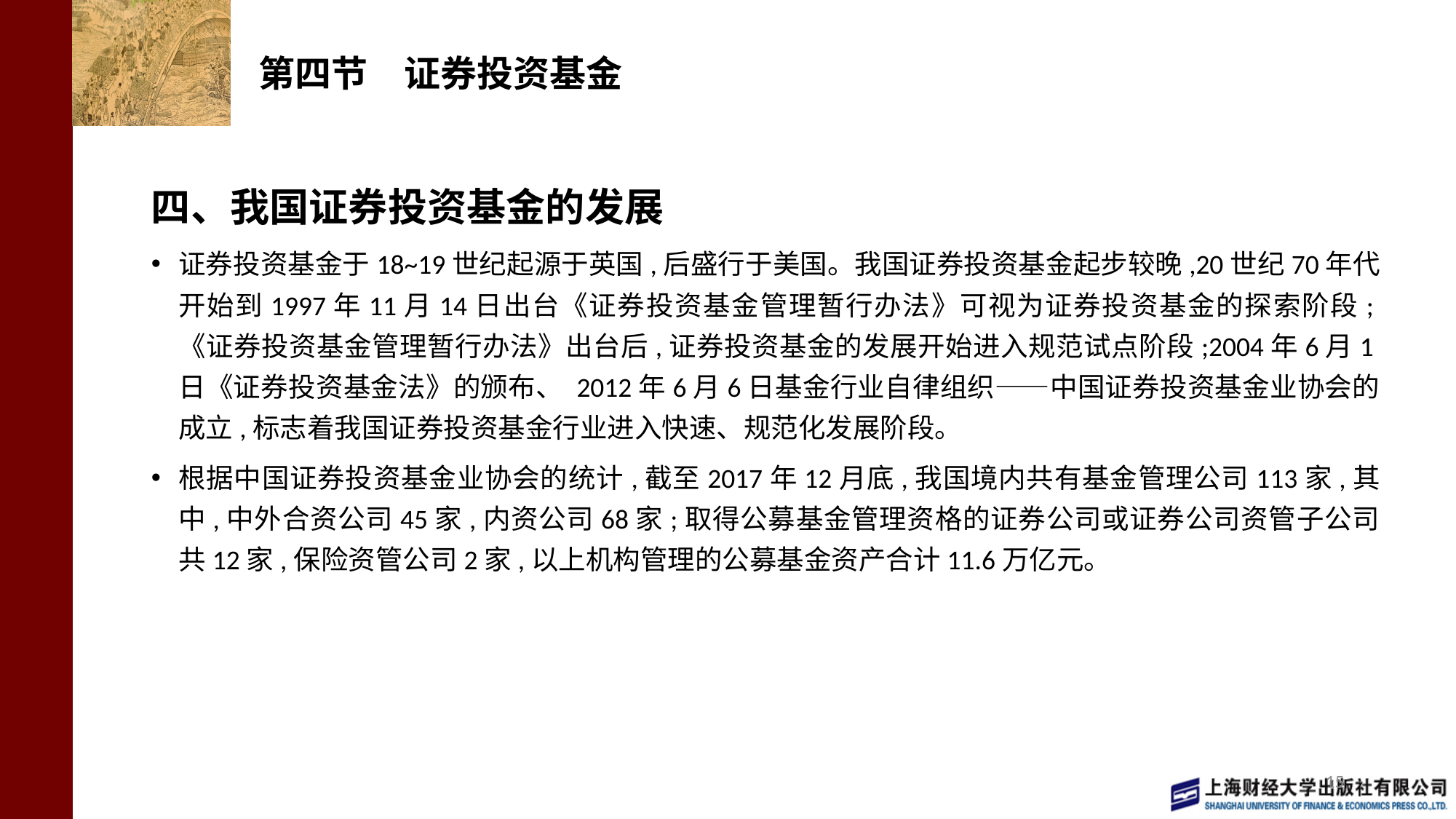

# 第四节　证券投资基金
四、我国证券投资基金的发展
证券投资基金于18~19世纪起源于英国,后盛行于美国。我国证券投资基金起步较晚,20世纪70年代开始到1997年11月14日出台《证券投资基金管理暂行办法》可视为证券投资基金的探索阶段;《证券投资基金管理暂行办法》出台后,证券投资基金的发展开始进入规范试点阶段;2004年6月1日《证券投资基金法》的颁布、 2012年6月6日基金行业自律组织——中国证券投资基金业协会的成立,标志着我国证券投资基金行业进入快速、规范化发展阶段。
根据中国证券投资基金业协会的统计,截至2017年12月底,我国境内共有基金管理公司113家,其中,中外合资公司45家,内资公司68家;取得公募基金管理资格的证券公司或证券公司资管子公司共12家,保险资管公司2家,以上机构管理的公募基金资产合计11.6万亿元。

15